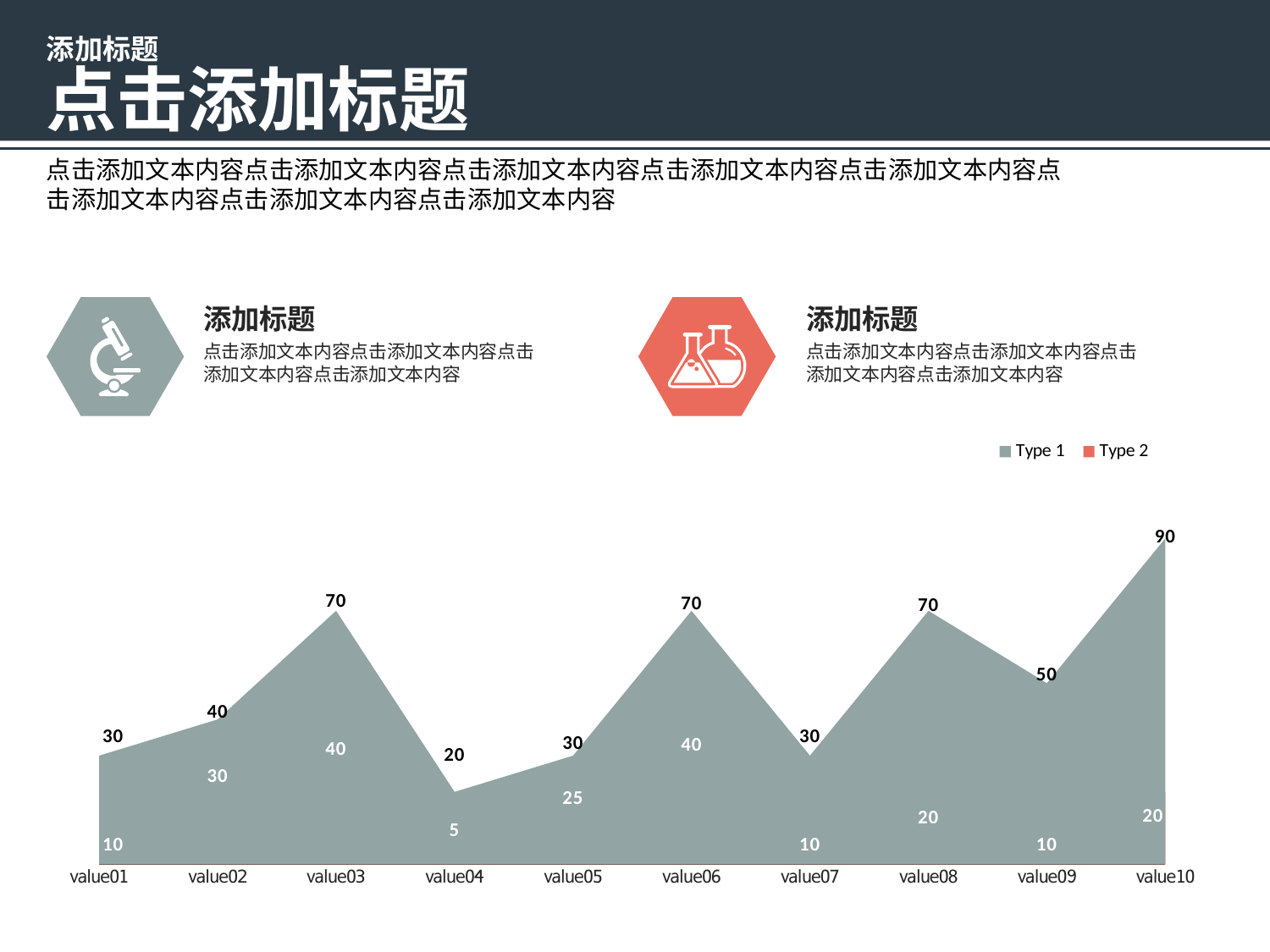

添加标题
点击添加标题
点击添加文本内容点击添加文本内容点击添加文本内容点击添加文本内容点击添加文本内容点击添加文本内容点击添加文本内容点击添加文本内容

添加标题
点击添加文本内容点击添加文本内容点击添加文本内容点击添加文本内容
添加标题
点击添加文本内容点击添加文本内容点击添加文本内容点击添加文本内容

### Chart

| Category | Type 1 | Type 2 |
|---|---|---|
| value01 | 30.0 | 10.0 |
| value02 | 40.0 | 30.0 |
| value03 | 70.0 | 40.0 |
| value04 | 20.0 | 5.0 |
| value05 | 30.0 | 25.0 |
| value06 | 70.0 | 40.0 |
| value07 | 30.0 | 10.0 |
| value08 | 70.0 | 20.0 |
| value09 | 50.0 | 10.0 |
| value10 | 90.0 | 20.0 |